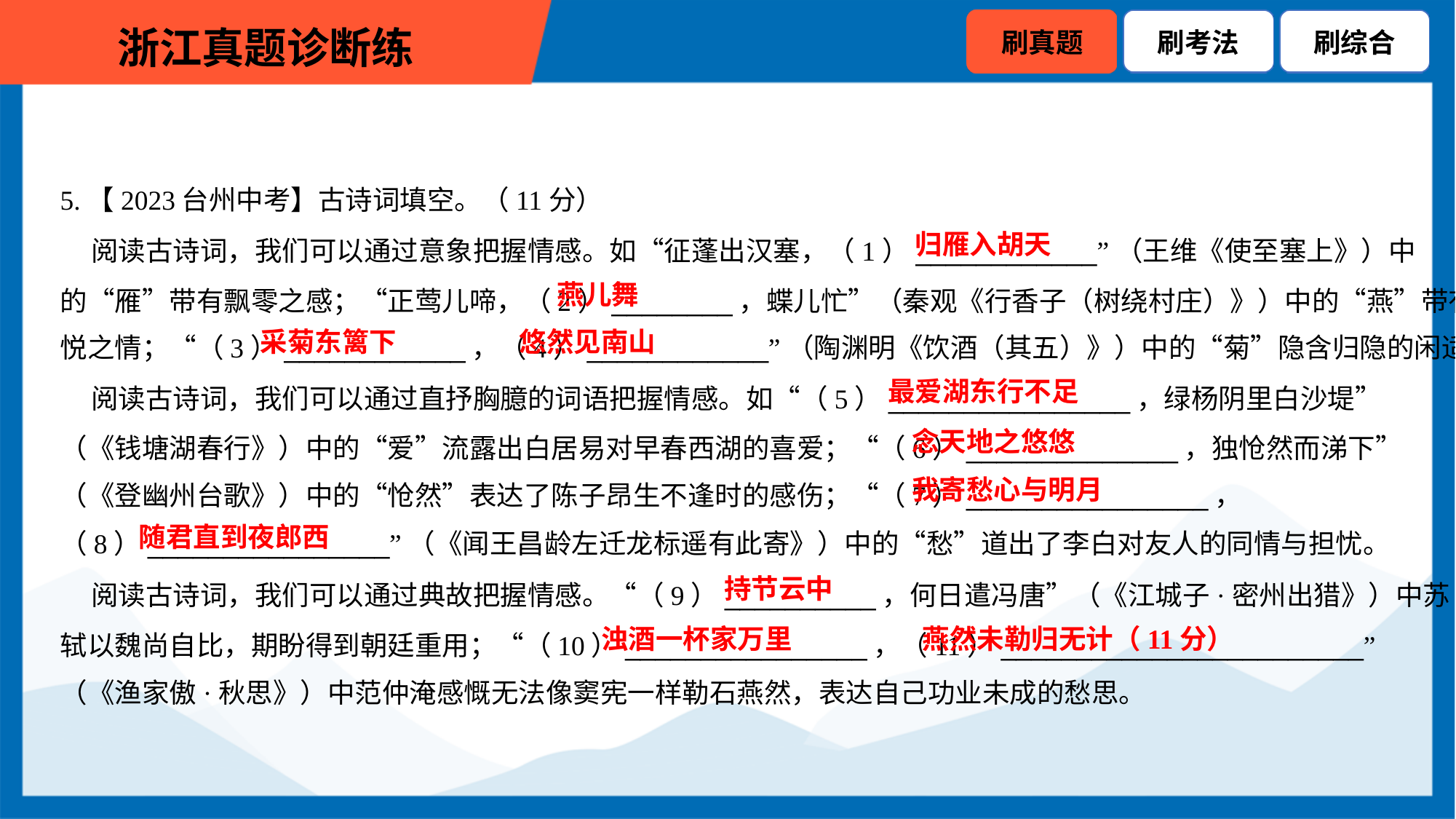

5.【2023台州中考】古诗词填空。（11分）
归雁入胡天
    阅读古诗词，我们可以通过意象把握情感。如“征蓬出汉塞，（1）____________”（王维《使至塞上》）中
的“雁”带有飘零之感；“正莺儿啼，（2）________，蝶儿忙”（秦观《行香子（树绕村庄）》）中的“燕”带有愉
悦之情；“（3）____________，（4）____________”（陶渊明《饮酒（其五）》）中的“菊”隐含归隐的闲适。
燕儿舞
采菊东篱下
悠然见南山
最爱湖东行不足
    阅读古诗词，我们可以通过直抒胸臆的词语把握情感。如“（5）________________，绿杨阴里白沙堤”
（《钱塘湖春行》）中的“爱”流露出白居易对早春西湖的喜爱；“（6）______________，独怆然而涕下”
（《登幽州台歌》）中的“怆然”表达了陈子昂生不逢时的感伤；“（7）________________，
念天地之悠悠
我寄愁心与明月
随君直到夜郎西
（8）________________”（《闻王昌龄左迁龙标遥有此寄》）中的“愁”道出了李白对友人的同情与担忧。
持节云中
    阅读古诗词，我们可以通过典故把握情感。“（9）__________，何日遣冯唐”（《江城子·密州出猎》）中苏
轼以魏尚自比，期盼得到朝廷重用；“（10）________________，（11）________________________”
（《渔家傲·秋思》）中范仲淹感慨无法像窦宪一样勒石燕然，表达自己功业未成的愁思。
浊酒一杯家万里
燕然未勒归无计（11分）